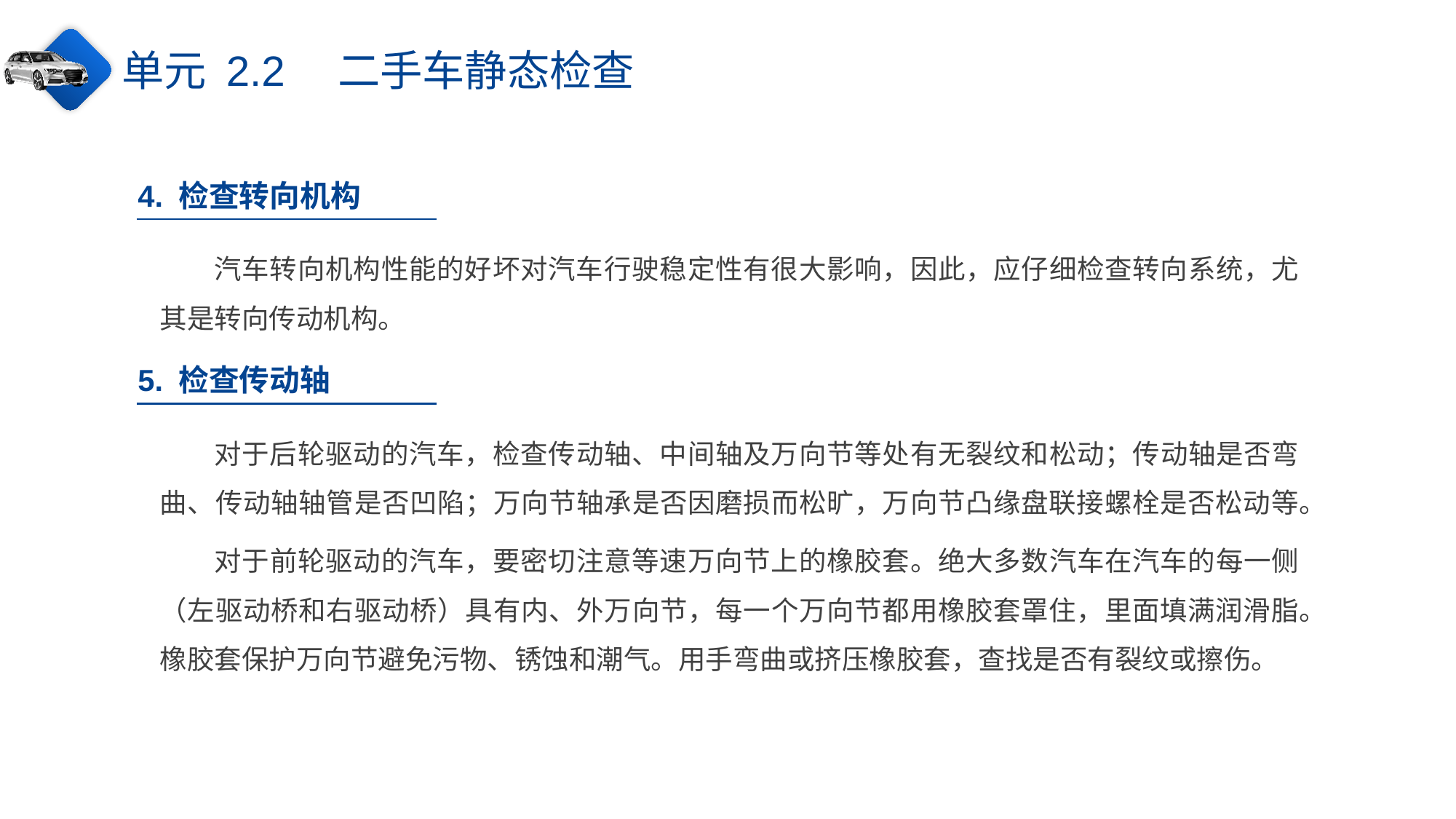

单元 2.2　二手车静态检查
4. 检查转向机构
汽车转向机构性能的好坏对汽车行驶稳定性有很大影响，因此，应仔细检查转向系统，尤其是转向传动机构。
5. 检查传动轴
对于后轮驱动的汽车，检查传动轴、中间轴及万向节等处有无裂纹和松动；传动轴是否弯曲、传动轴轴管是否凹陷；万向节轴承是否因磨损而松旷，万向节凸缘盘联接螺栓是否松动等。
对于前轮驱动的汽车，要密切注意等速万向节上的橡胶套。绝大多数汽车在汽车的每一侧（左驱动桥和右驱动桥）具有内、外万向节，每一个万向节都用橡胶套罩住，里面填满润滑脂。橡胶套保护万向节避免污物、锈蚀和潮气。用手弯曲或挤压橡胶套，查找是否有裂纹或擦伤。